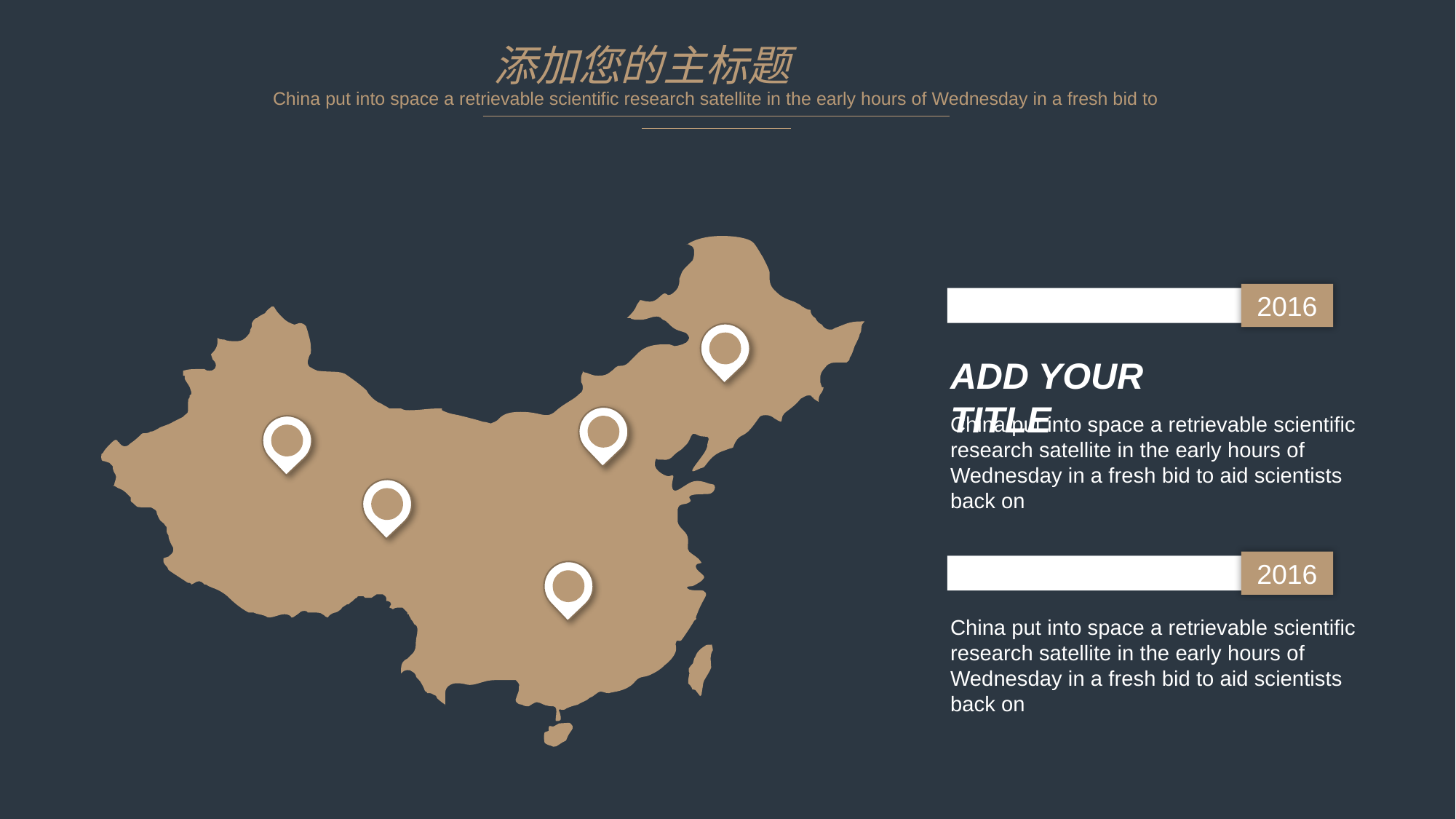

添加您的主标题
China put into space a retrievable scientific research satellite in the early hours of Wednesday in a fresh bid to

2016

ADD YOUR TITLE
China put into space a retrievable scientific research satellite in the early hours of Wednesday in a fresh bid to aid scientists back on

2016

China put into space a retrievable scientific research satellite in the early hours of Wednesday in a fresh bid to aid scientists back on